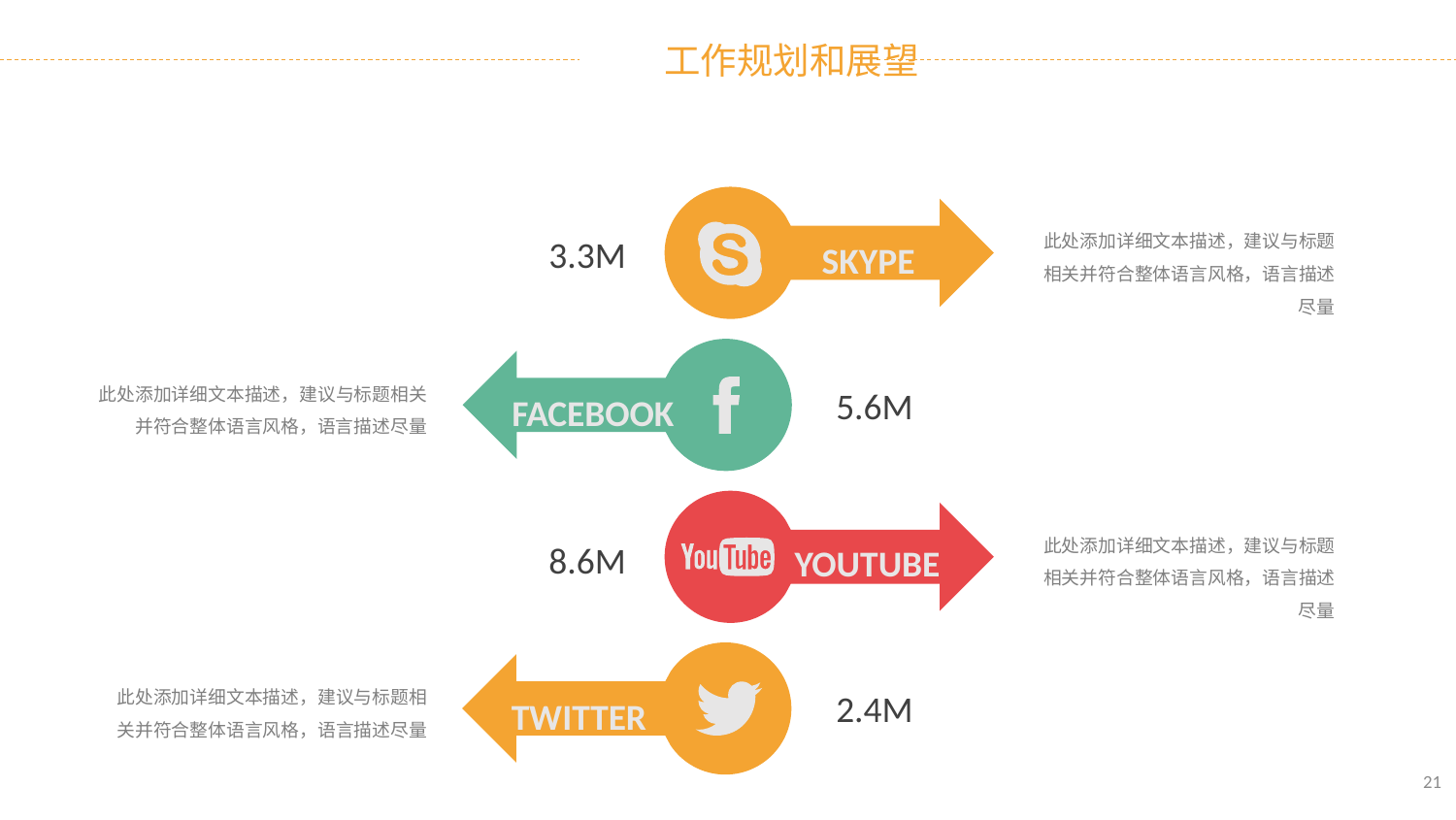

SKYPE
此处添加详细文本描述，建议与标题相关并符合整体语言风格，语言描述尽量
3.3M

FACEBOOK
此处添加详细文本描述，建议与标题相关并符合整体语言风格，语言描述尽量
5.6M

YOUTUBE

此处添加详细文本描述，建议与标题相关并符合整体语言风格，语言描述尽量
8.6M

TWITTER
此处添加详细文本描述，建议与标题相关并符合整体语言风格，语言描述尽量
2.4M
21